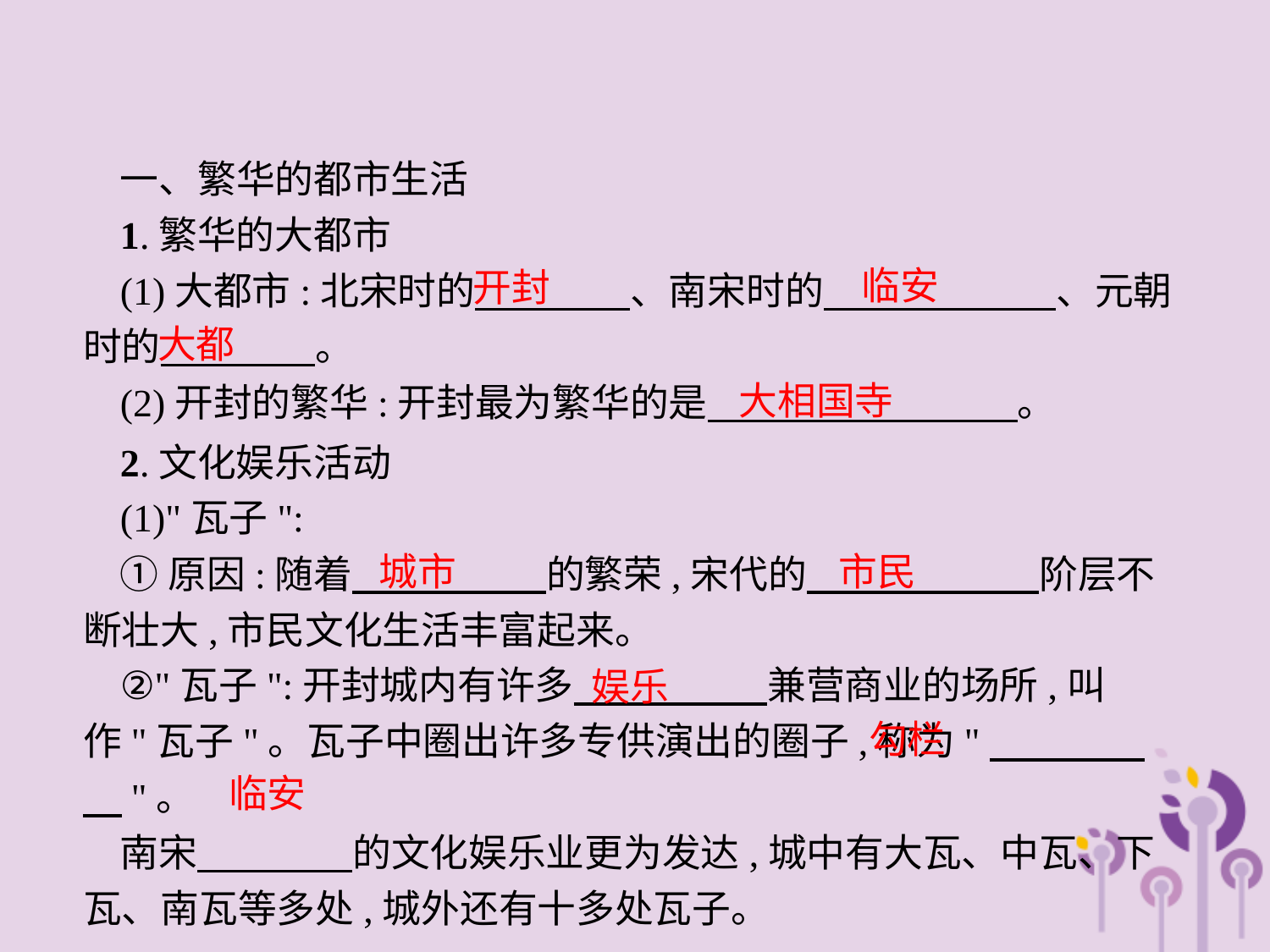

一、繁华的都市生活
1.繁华的大都市
(1)大都市:北宋时的　　　　、南宋时的　　　　　　、元朝时的　　　　。
(2)开封的繁华:开封最为繁华的是　　　　　　　　。
临安
开封
大都
大相国寺
2.文化娱乐活动
(1)"瓦子":
①原因:随着　　　　　的繁荣,宋代的　　　　　　阶层不断壮大,市民文化生活丰富起来。
②"瓦子":开封城内有许多　　　　　兼营商业的场所,叫作"瓦子"。瓦子中圈出许多专供演出的圈子,称为"　　　　　"。
南宋　　　　的文化娱乐业更为发达,城中有大瓦、中瓦、下瓦、南瓦等多处,城外还有十多处瓦子。
城市
市民
娱乐
勾栏
临安